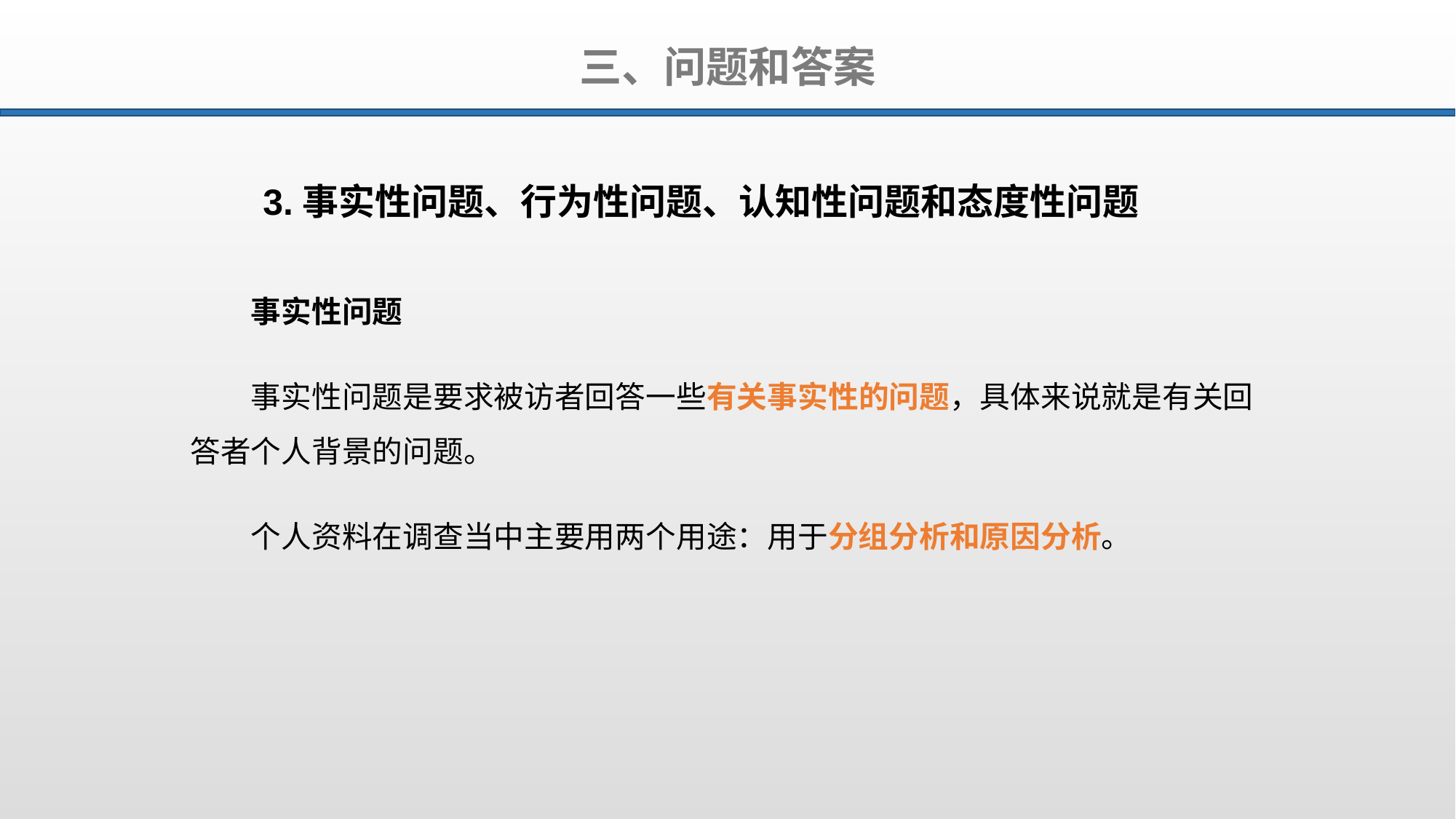

三、问题和答案

3.事实性问题、行为性问题、认知性问题和态度性问题
事实性问题
事实性问题是要求被访者回答一些有关事实性的问题，具体来说就是有关回答者个人背景的问题。
个人资料在调查当中主要用两个用途：用于分组分析和原因分析。